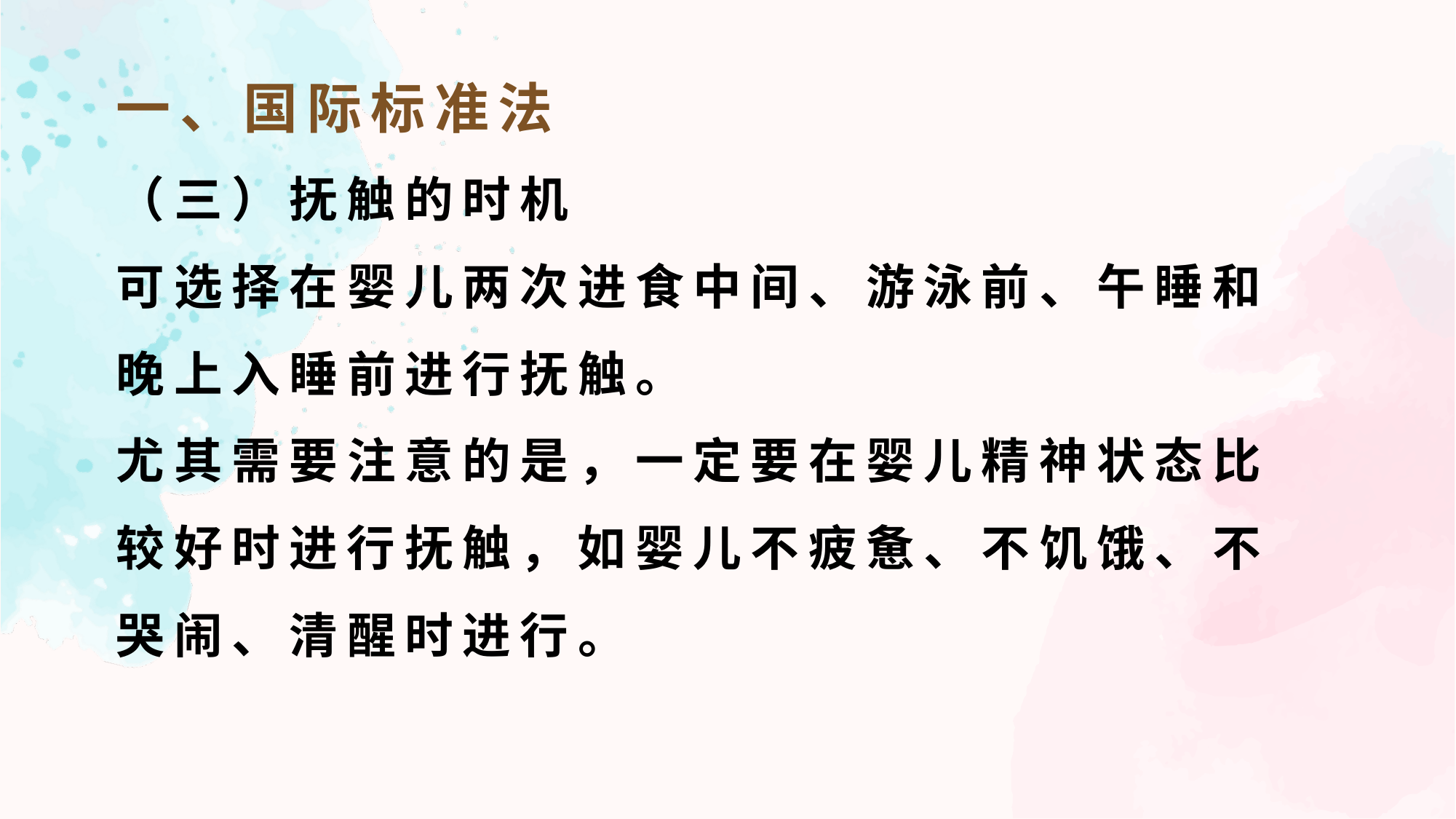

一、国际标准法
（三）抚触的时机
可选择在婴儿两次进食中间、游泳前、午睡和晚上入睡前进行抚触。
尤其需要注意的是，一定要在婴儿精神状态比较好时进行抚触，如婴儿不疲惫、不饥饿、不哭闹、清醒时进行。